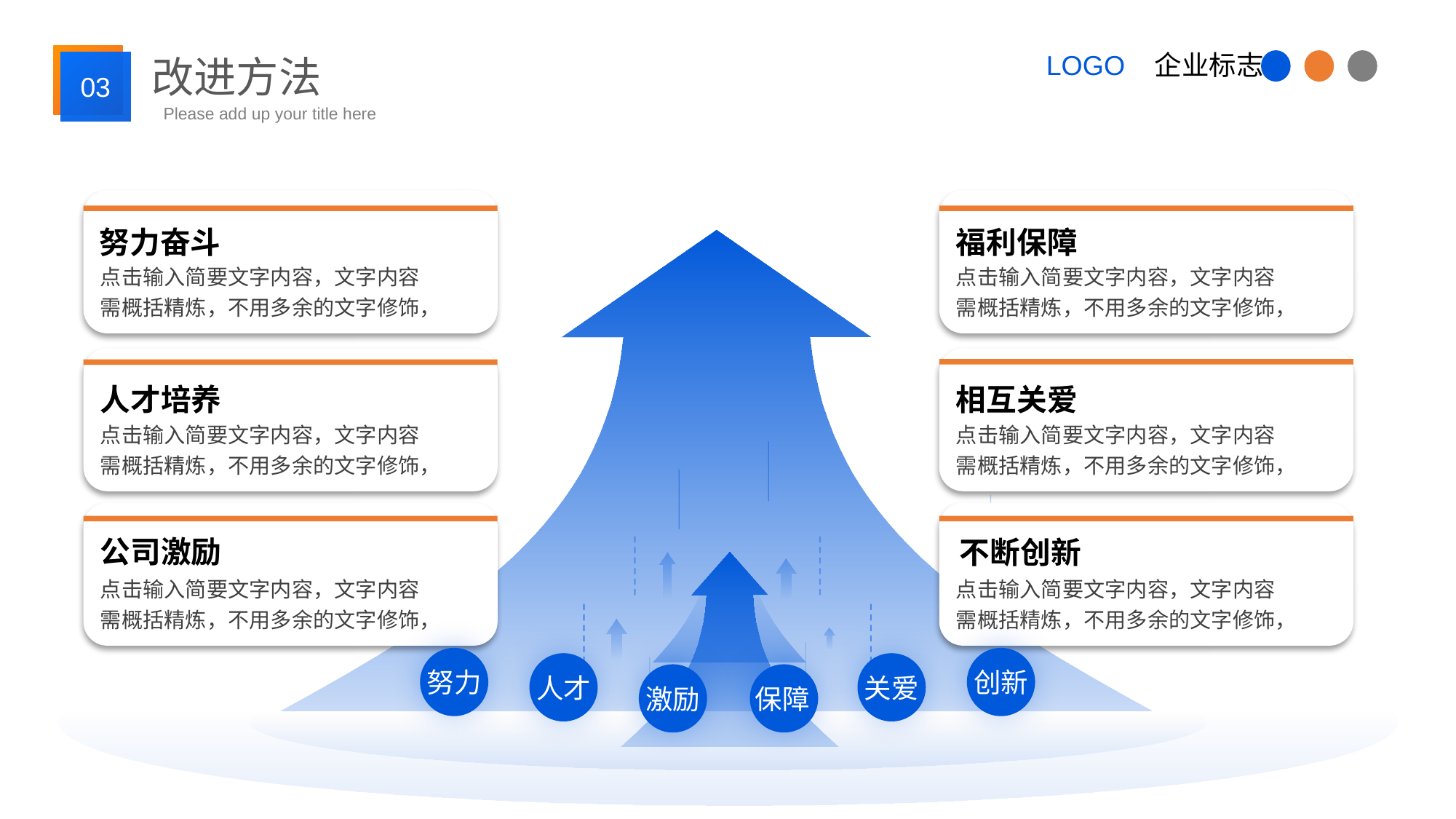

改进方法

03
Please add up your title here

努力奋斗
福利保障

点击输入简要文字内容，文字内容需概括精炼，不用多余的文字修饰，
点击输入简要文字内容，文字内容需概括精炼，不用多余的文字修饰，

相互关爱
人才培养
点击输入简要文字内容，文字内容需概括精炼，不用多余的文字修饰，
点击输入简要文字内容，文字内容需概括精炼，不用多余的文字修饰，

公司激励
点击输入简要文字内容，文字内容需概括精炼，不用多余的文字修饰，

不断创新
点击输入简要文字内容，文字内容需概括精炼，不用多余的文字修饰，

努力

创新

人才

关爱

激励

保障